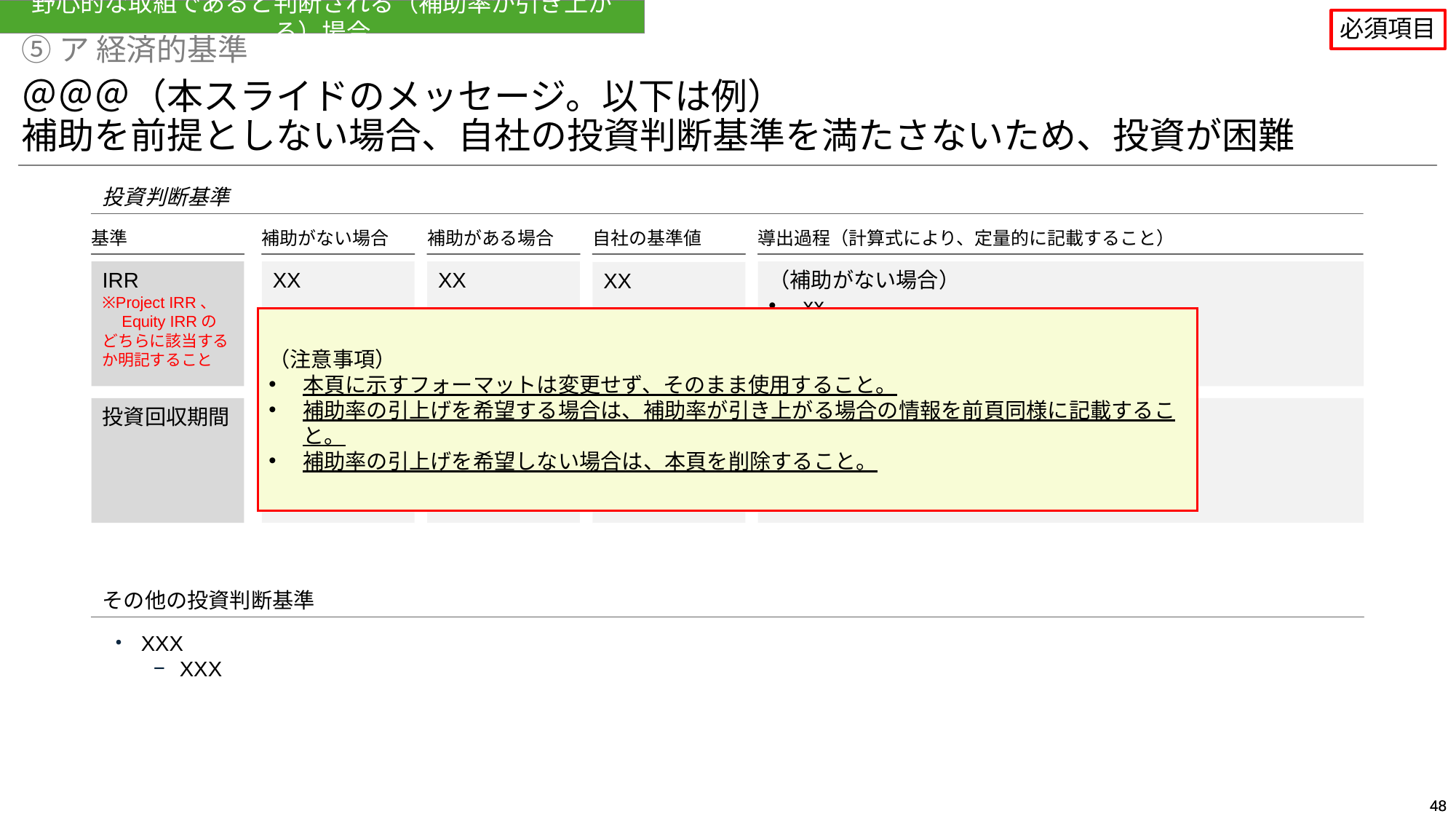

野心的な取組であると判断される（補助率が引き上がる）場合
必須項目
⑤ア 経済的基準
＠＠＠（本スライドのメッセージ。以下は例）
補助を前提としない場合、自社の投資判断基準を満たさないため、投資が困難
投資判断基準
基準
補助がない場合
補助がある場合
自社の基準値
導出過程（計算式により、定量的に記載すること）
IRR
※Project IRR、　　Equity IRRの
どちらに該当するか明記すること

XX
XX
（補助がない場合）
xx
（補助がある場合）
xx

XX
（注意事項）
本頁に示すフォーマットは変更せず、そのまま使用すること。
補助率の引上げを希望する場合は、補助率が引き上がる場合の情報を前頁同様に記載すること。
補助率の引上げを希望しない場合は、本頁を削除すること。
投資回収期間
XX
XX
XX
（補助がない場合）
xx
（補助がある場合）
xx

その他の投資判断基準
XXX
XXX